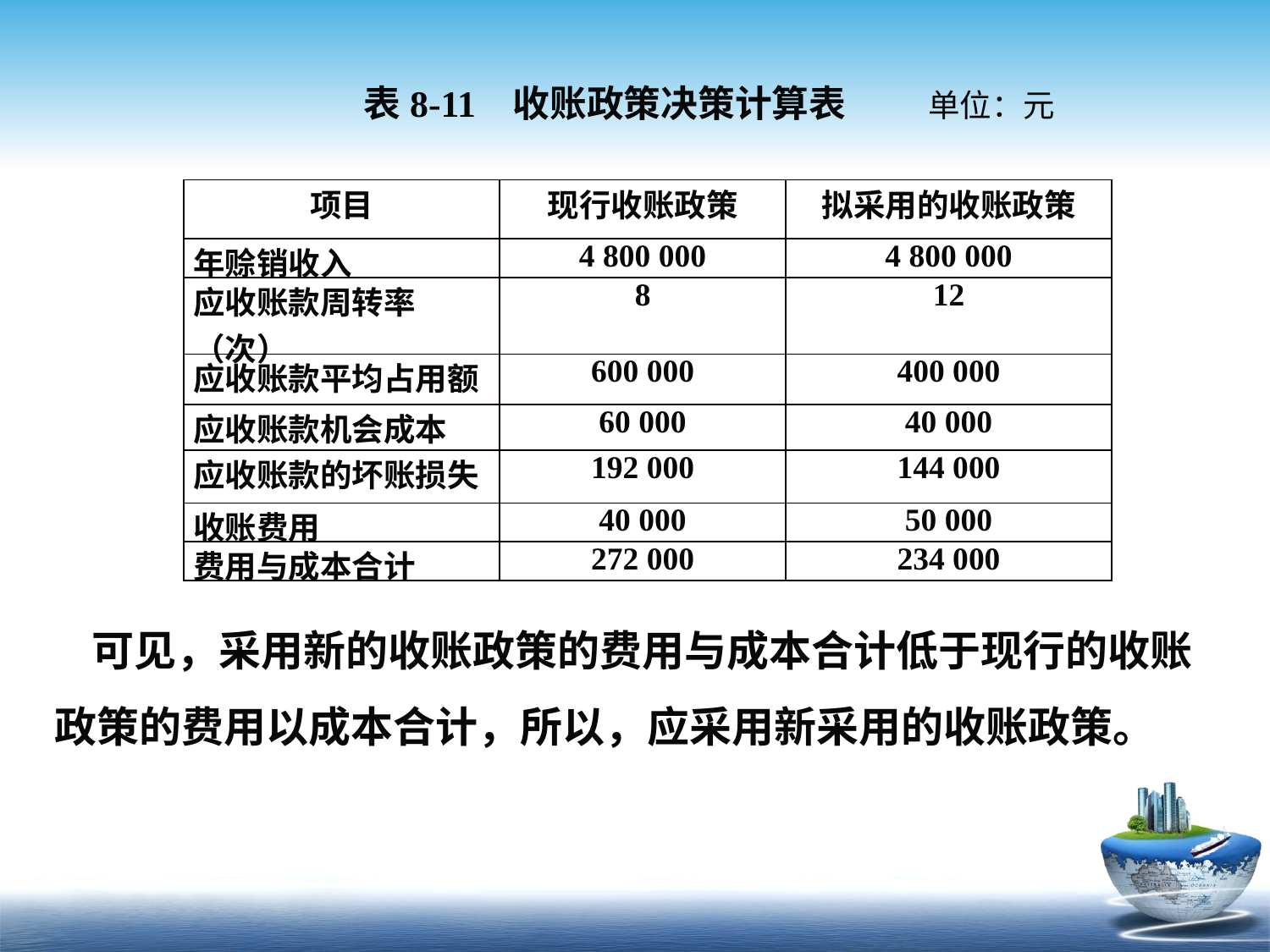

表8-11   收账政策决策计算表          单位：元
| 项目 | 现行收账政策 | 拟采用的收账政策 |
| --- | --- | --- |
| 年赊销收入 | 4 800 000 | 4 800 000 |
| 应收账款周转率（次） | 8 | 12 |
| 应收账款平均占用额 | 600 000 | 400 000 |
| 应收账款机会成本 | 60 000 | 40 000 |
| 应收账款的坏账损失 | 192 000 | 144 000 |
| 收账费用 | 40 000 | 50 000 |
| 费用与成本合计 | 272 000 | 234 000 |
可见，采用新的收账政策的费用与成本合计低于现行的收账政策的费用以成本合计，所以，应采用新采用的收账政策。